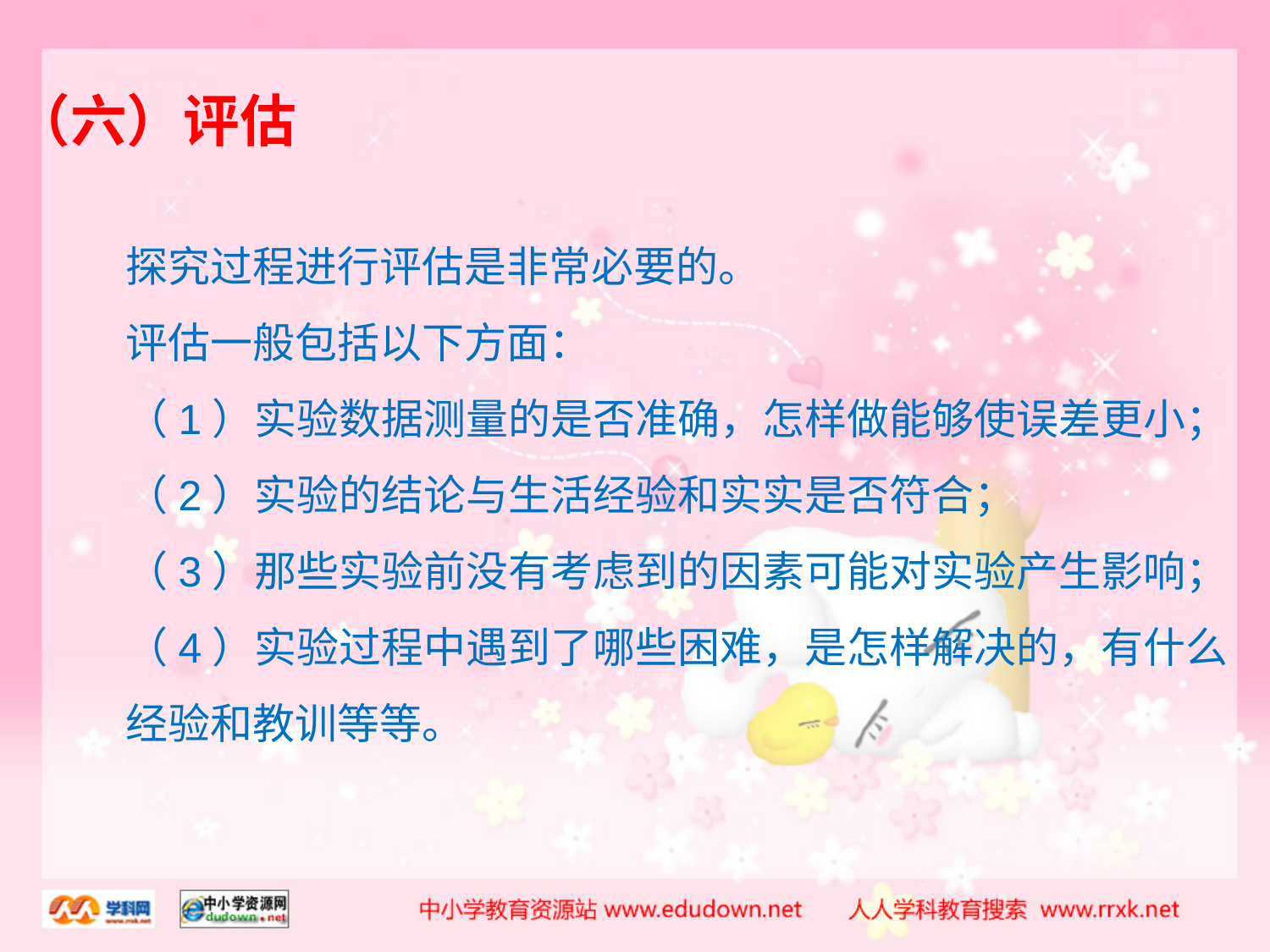

（六）评估
探究过程进行评估是非常必要的。
评估一般包括以下方面：
（1）实验数据测量的是否准确，怎样做能够使误差更小；
（2）实验的结论与生活经验和实实是否符合；
（3）那些实验前没有考虑到的因素可能对实验产生影响；
（4）实验过程中遇到了哪些困难，是怎样解决的，有什么
经验和教训等等。